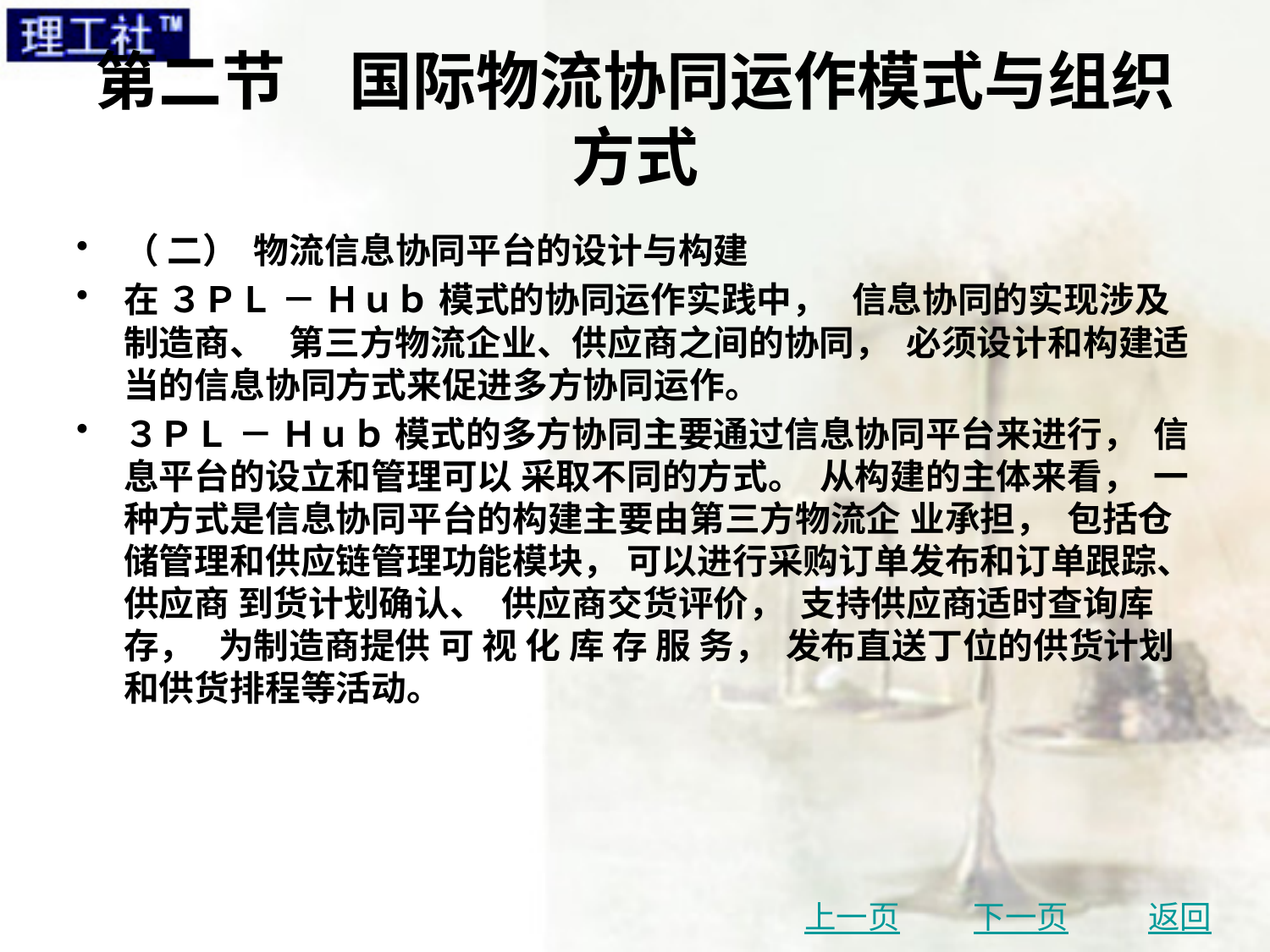

# 第二节　国际物流协同运作模式与组织方式
（ 二）  物流信息协同平台的设计与构建
在 ３ＰＬ － Ｈｕｂ 模式的协同运作实践中，   信息协同的实现涉及制造商、   第三方物流企业、供应商之间的协同，  必须设计和构建适当的信息协同方式来促进多方协同运作。
３ＰＬ － Ｈｕｂ 模式的多方协同主要通过信息协同平台来进行，  信息平台的设立和管理可以 采取不同的方式。  从构建的主体来看，  一种方式是信息协同平台的构建主要由第三方物流企 业承担，  包括仓储管理和供应链管理功能模块， 可以进行采购订单发布和订单跟踪、 供应商 到货计划确认、  供应商交货评价，  支持供应商适时查询库存，   为制造商提供 可 视 化 库 存 服 务，  发布直送丁位的供货计划和供货排程等活动。

上一页
下一页
返回